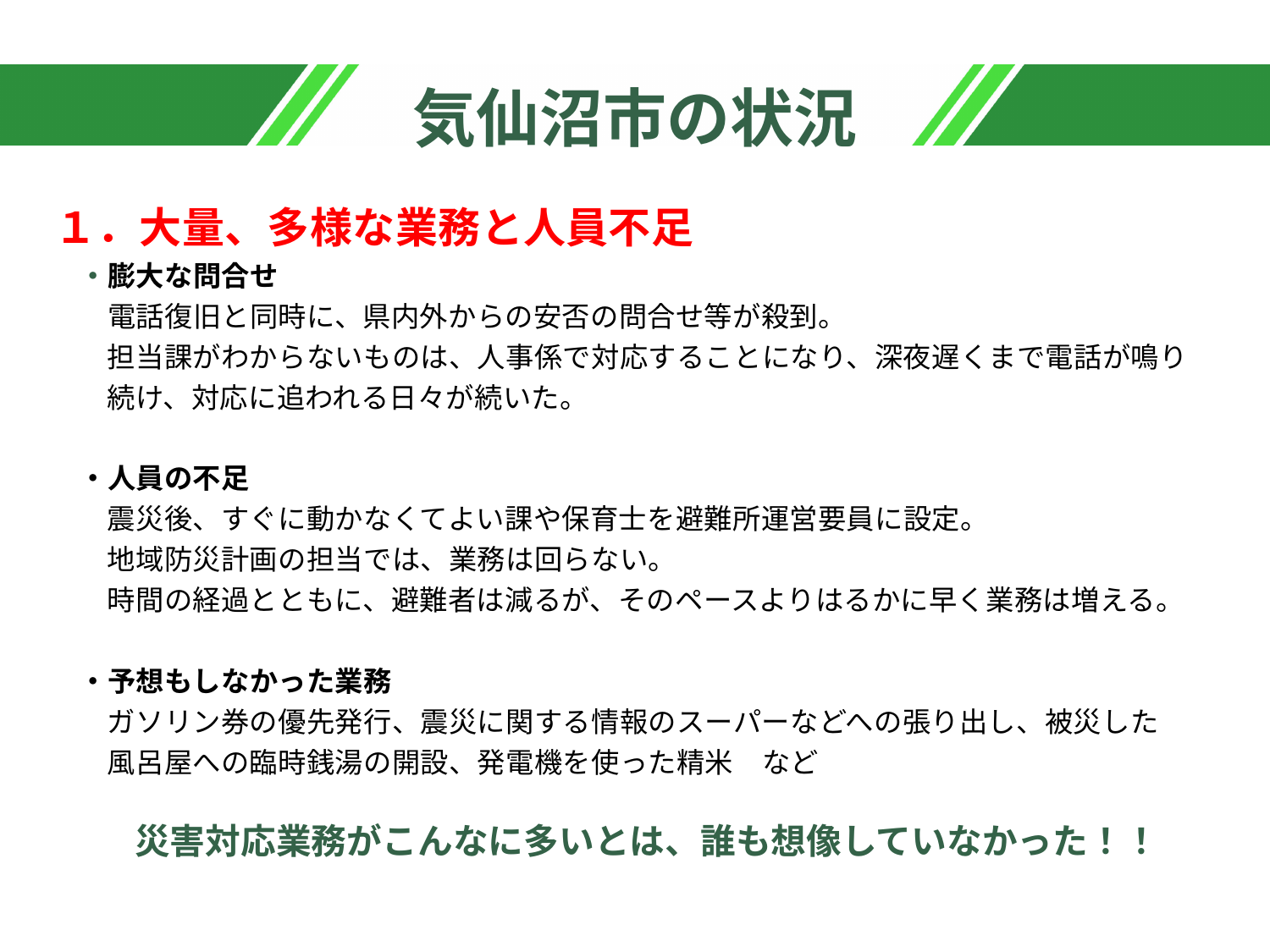

# 気仙沼市の状況
　１．大量、多様な業務と人員不足
　　・膨大な問合せ
　　　電話復旧と同時に、県内外からの安否の問合せ等が殺到。
　　　担当課がわからないものは、人事係で対応することになり、深夜遅くまで電話が鳴り
　　　続け、対応に追われる日々が続いた。

　　・人員の不足
　　　震災後、すぐに動かなくてよい課や保育士を避難所運営要員に設定。
　　　地域防災計画の担当では、業務は回らない。
　　　時間の経過とともに、避難者は減るが、そのペースよりはるかに早く業務は増える。

　　・予想もしなかった業務
　　　ガソリン券の優先発行、震災に関する情報のスーパーなどへの張り出し、被災した
　　　風呂屋への臨時銭湯の開設、発電機を使った精米　など

　　　　災害対応業務がこんなに多いとは、誰も想像していなかった！！